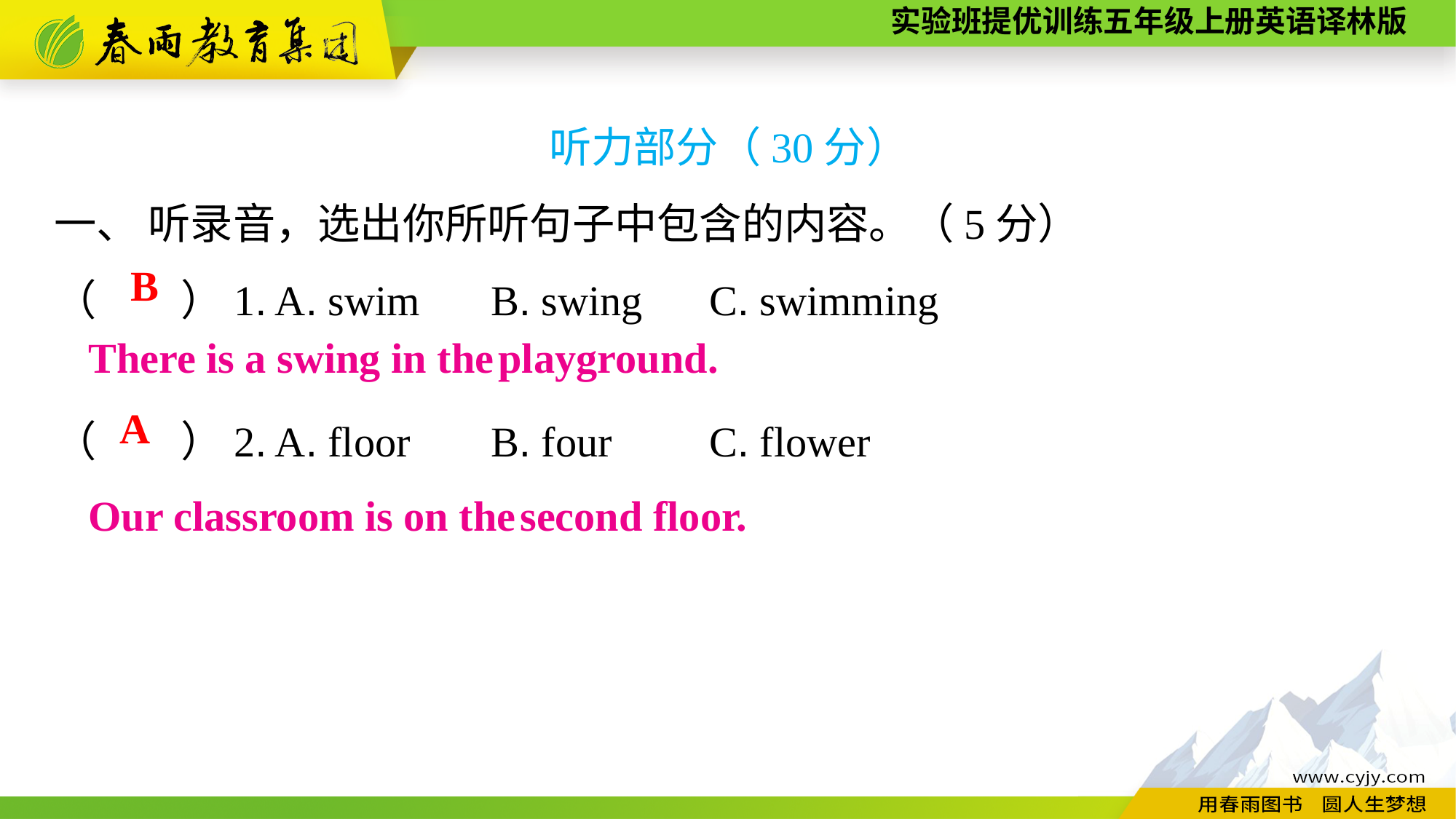

听力部分（30分）
一、 听录音，选出你所听句子中包含的内容。（5分）
（　　）1. A. swim	B. swing	C. swimming

（　　）2. A. floor	B. four	C. flower
B
There is a swing in the playground.
A
Our classroom is on the second floor.